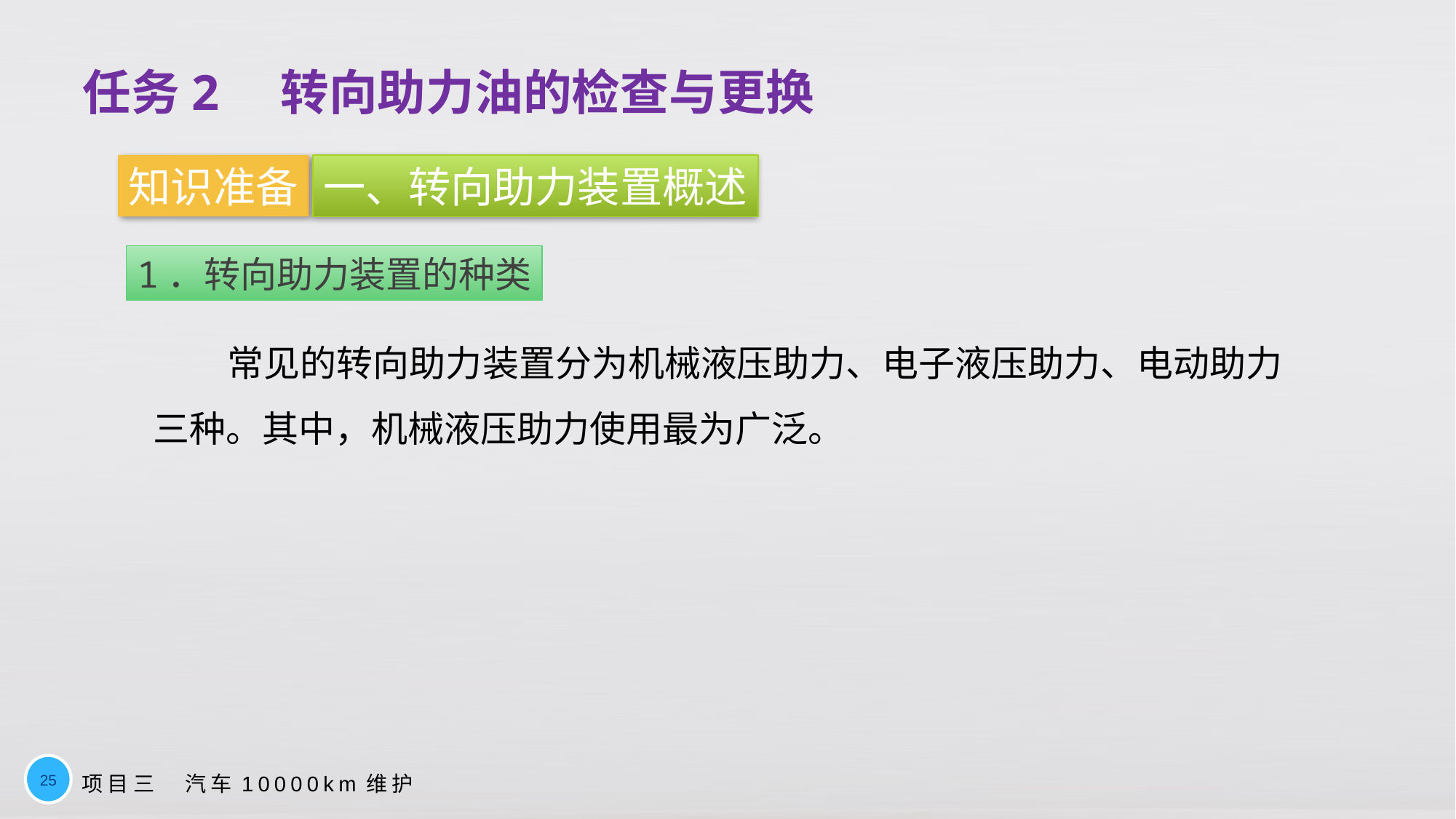

任务2　转向助力油的检查与更换
知识准备
一、转向助力装置概述
1．转向助力装置的种类
常见的转向助力装置分为机械液压助力、电子液压助力、电动助力三种。其中，机械液压助力使用最为广泛。
25